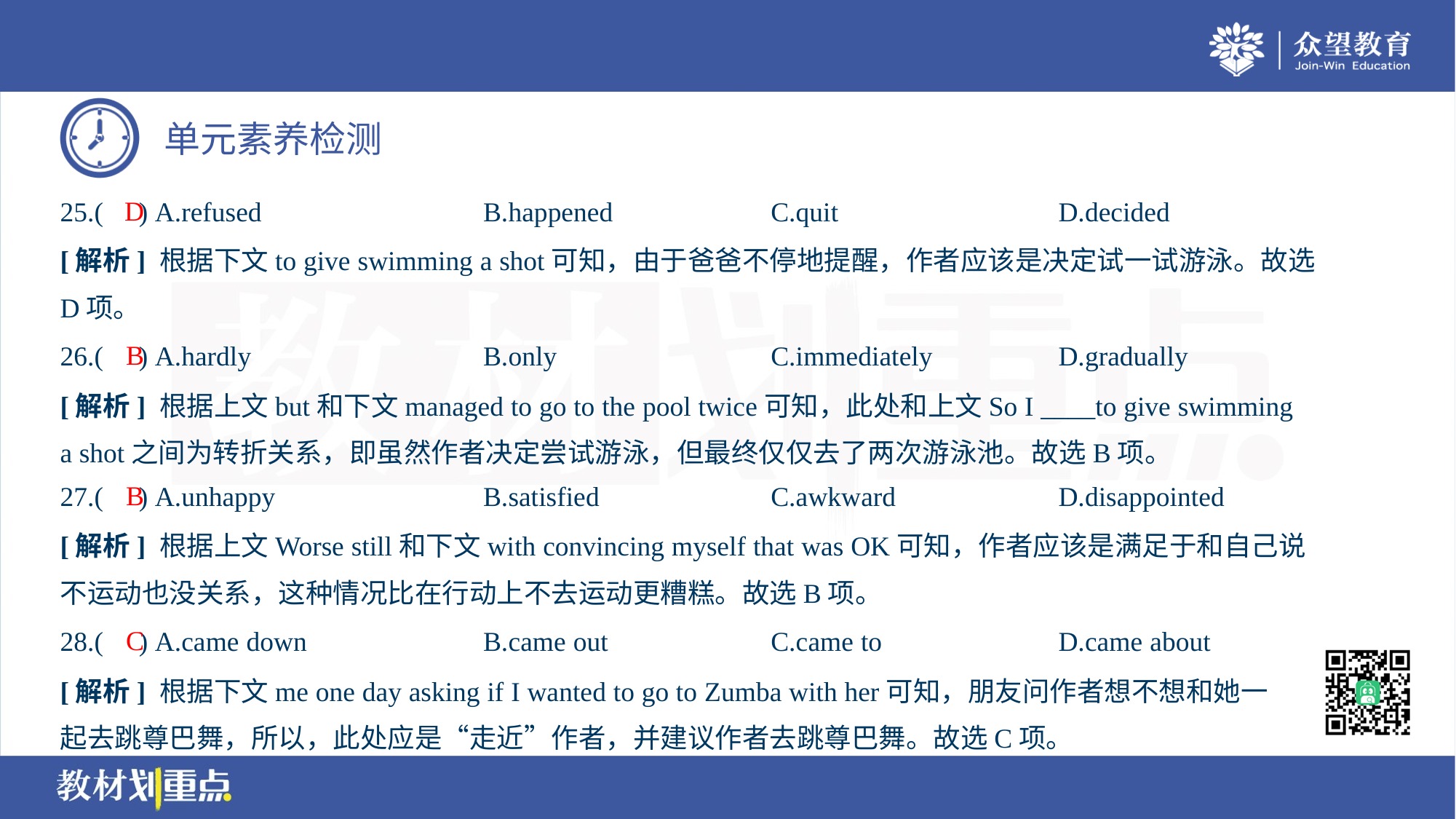

D
25.(     ) A.refused	B.happened	C.quit	D.decided
[解析] 根据下文to give swimming a shot可知，由于爸爸不停地提醒，作者应该是决定试一试游泳。故选
D项。
B
26.(     ) A.hardly	B.only	C.immediately	D.gradually
[解析] 根据上文but和下文managed to go to the pool twice可知，此处和上文So I ____to give swimming
a shot之间为转折关系，即虽然作者决定尝试游泳，但最终仅仅去了两次游泳池。故选B项。
B
27.(     ) A.unhappy	B.satisfied	C.awkward	D.disappointed
[解析] 根据上文Worse still和下文with convincing myself that was OK可知，作者应该是满足于和自己说
不运动也没关系，这种情况比在行动上不去运动更糟糕。故选B项。
C
28.(     ) A.came down	B.came out	C.came to	D.came about
[解析] 根据下文me one day asking if I wanted to go to Zumba with her可知，朋友问作者想不想和她一
起去跳尊巴舞，所以，此处应是“走近”作者，并建议作者去跳尊巴舞。故选C项。